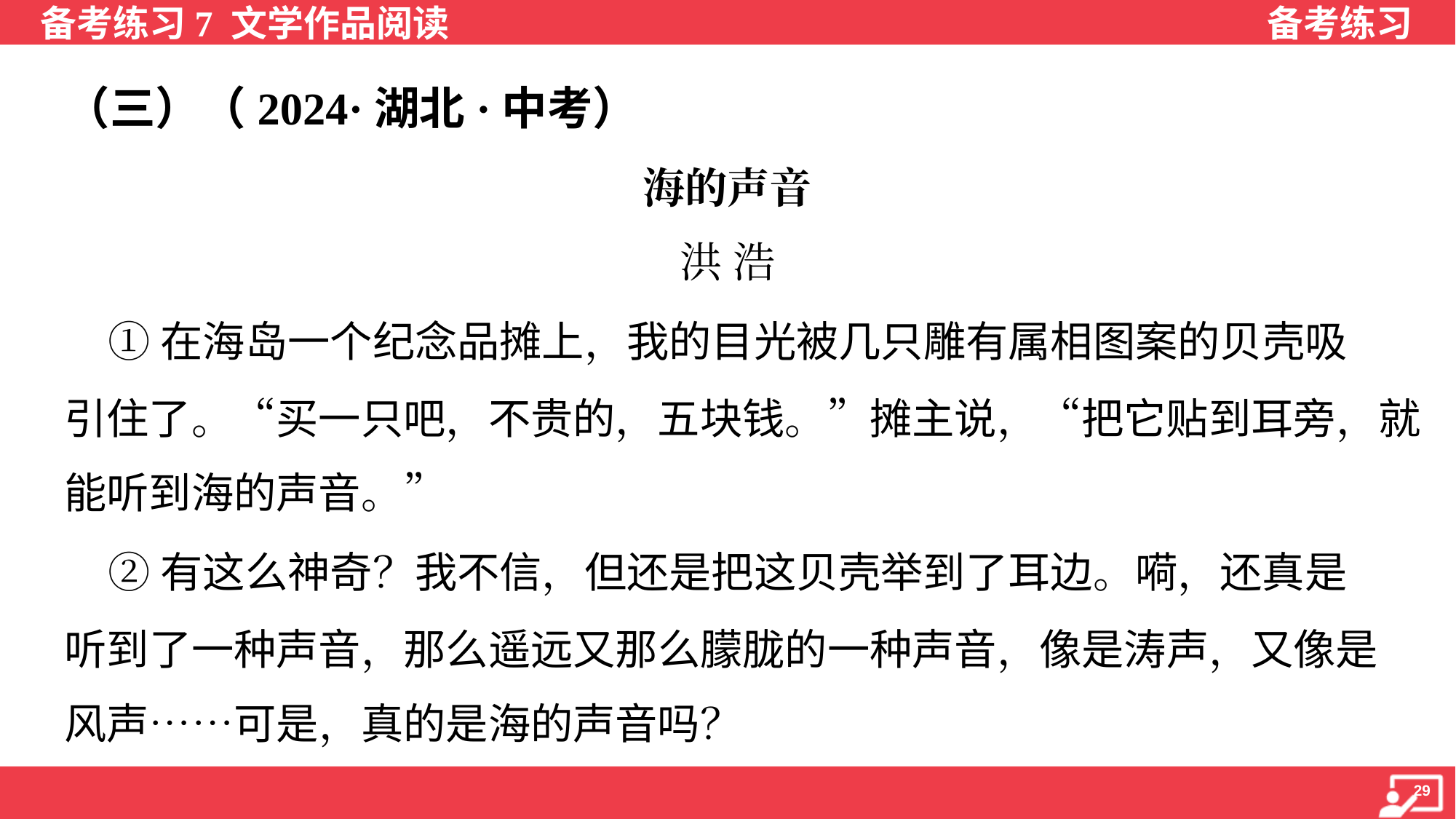

（三）（2024·湖北·中考）
海的声音
洪 浩
    ①在海岛一个纪念品摊上，我的目光被几只雕有属相图案的贝壳吸
引住了。“买一只吧，不贵的，五块钱。”摊主说，“把它贴到耳旁，就
能听到海的声音。”
    ②有这么神奇？我不信，但还是把这贝壳举到了耳边。嗬，还真是
听到了一种声音，那么遥远又那么朦胧的一种声音，像是涛声，又像是
风声……可是，真的是海的声音吗？